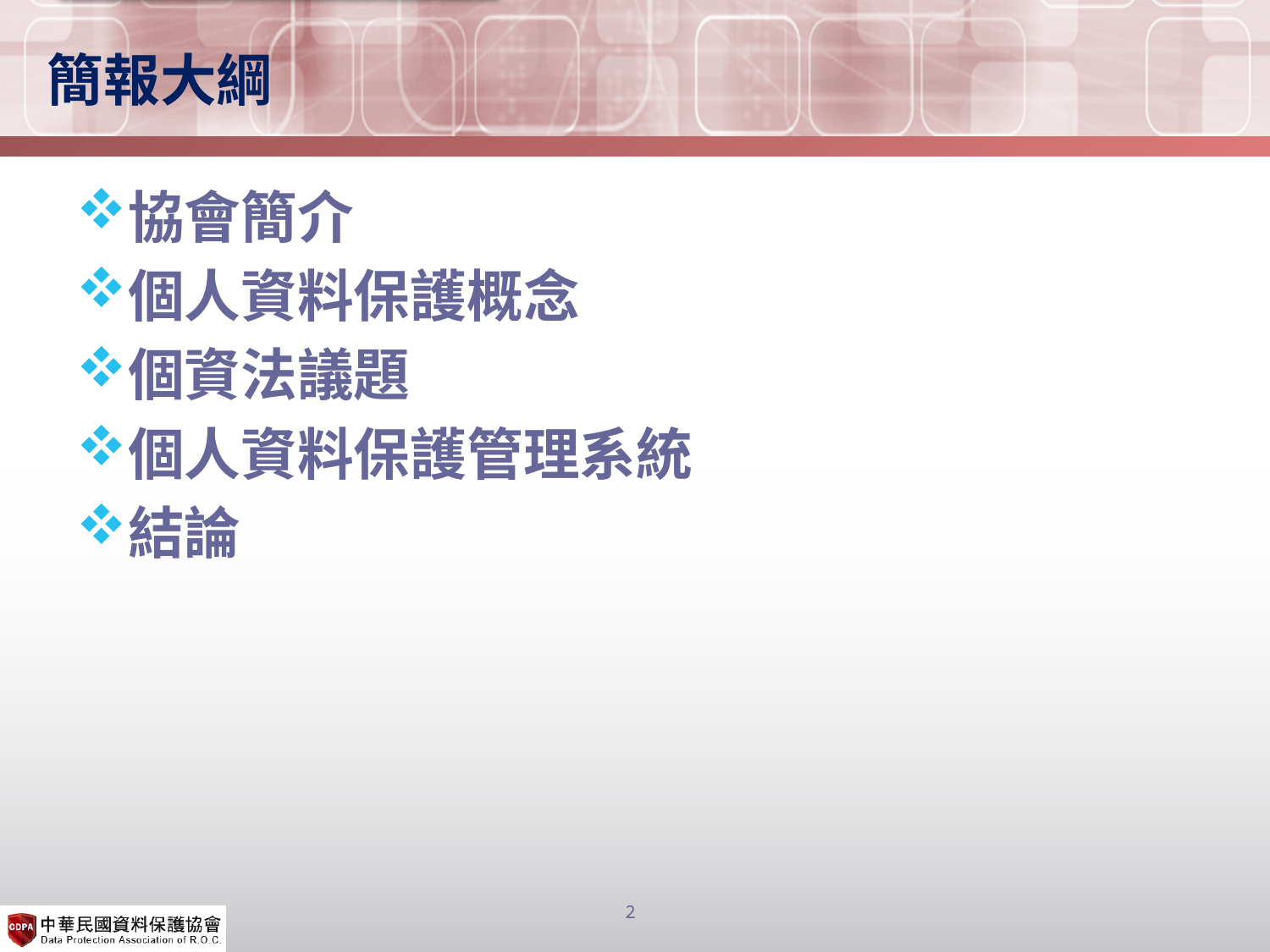

# 簡報大綱
協會簡介
個人資料保護概念
個資法議題
個人資料保護管理系統
結論
2